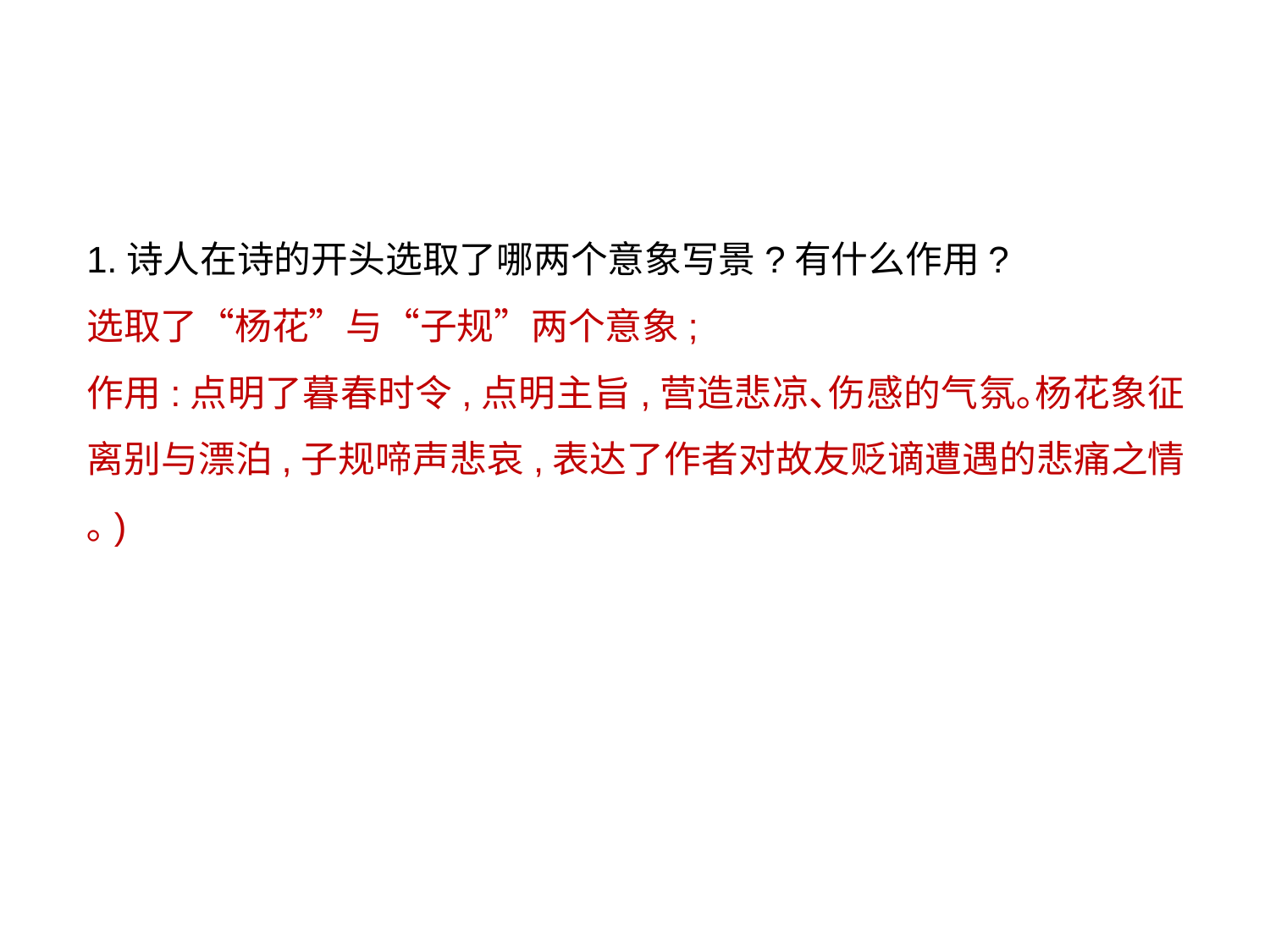

1.诗人在诗的开头选取了哪两个意象写景?有什么作用?
选取了“杨花”与“子规”两个意象;
作用:点明了暮春时令,点明主旨,营造悲凉､伤感的气氛｡杨花象征离别与漂泊,子规啼声悲哀,表达了作者对故友贬谪遭遇的悲痛之情｡)